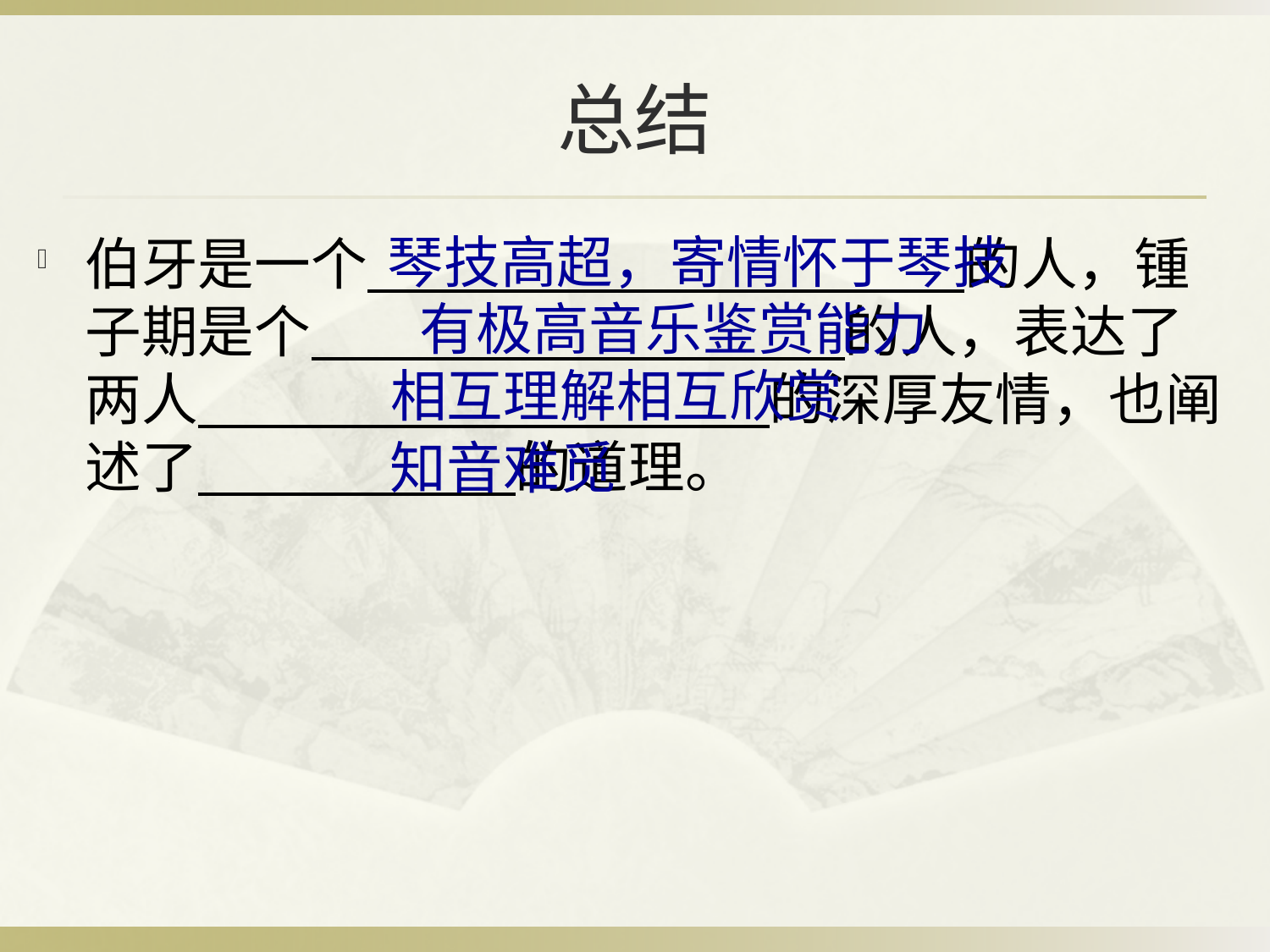

# 总结
琴技高超，寄情怀于琴技
伯牙是一个                                               的人，锺子期是个                                          的人，表达了两人                                             的深厚友情，也阐述了                         的道理。

有极高音乐鉴赏能力
相互理解相互欣赏
知音难觅